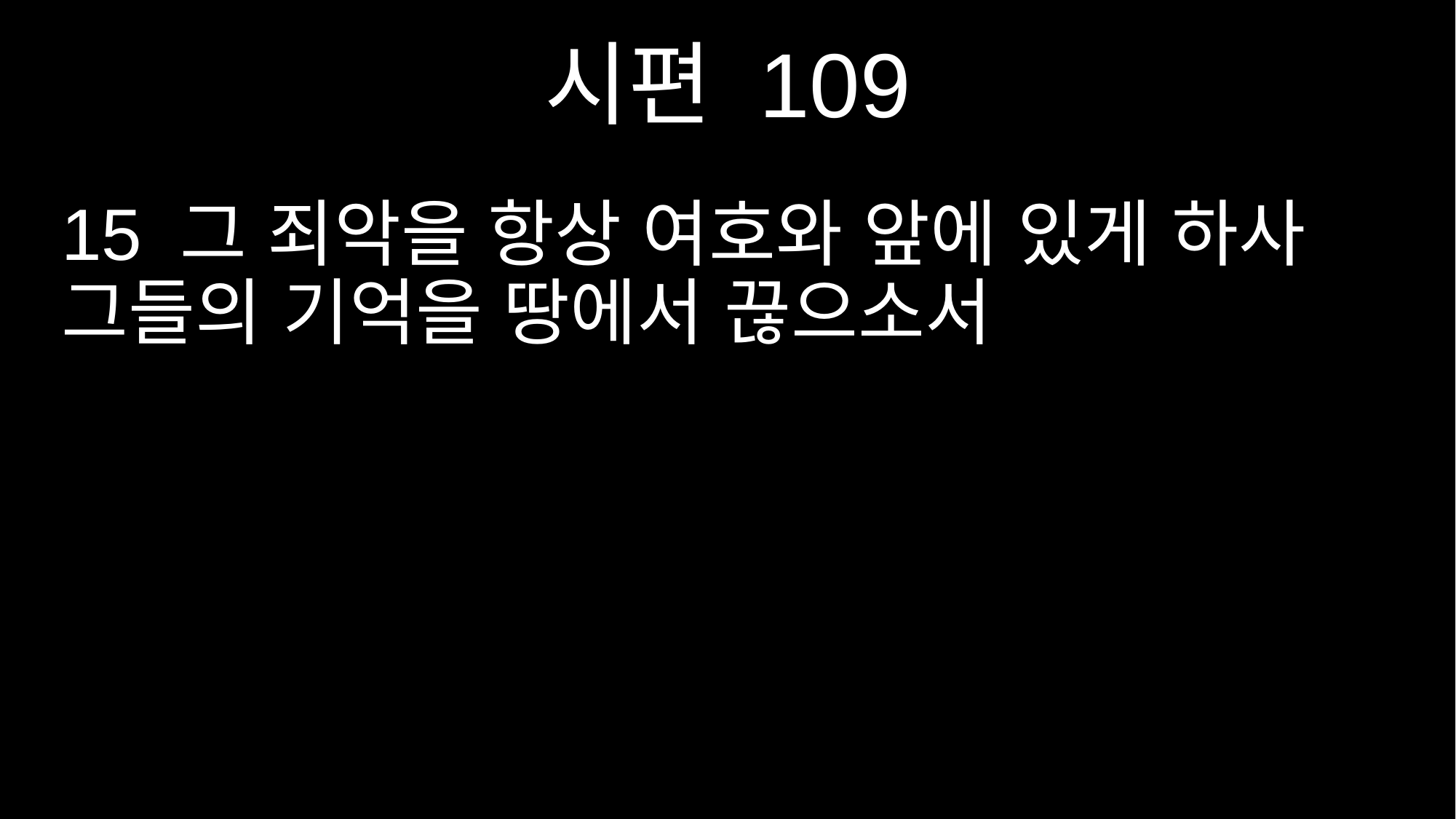

시편 109
15 그 죄악을 항상 여호와 앞에 있게 하사 그들의 기억을 땅에서 끊으소서